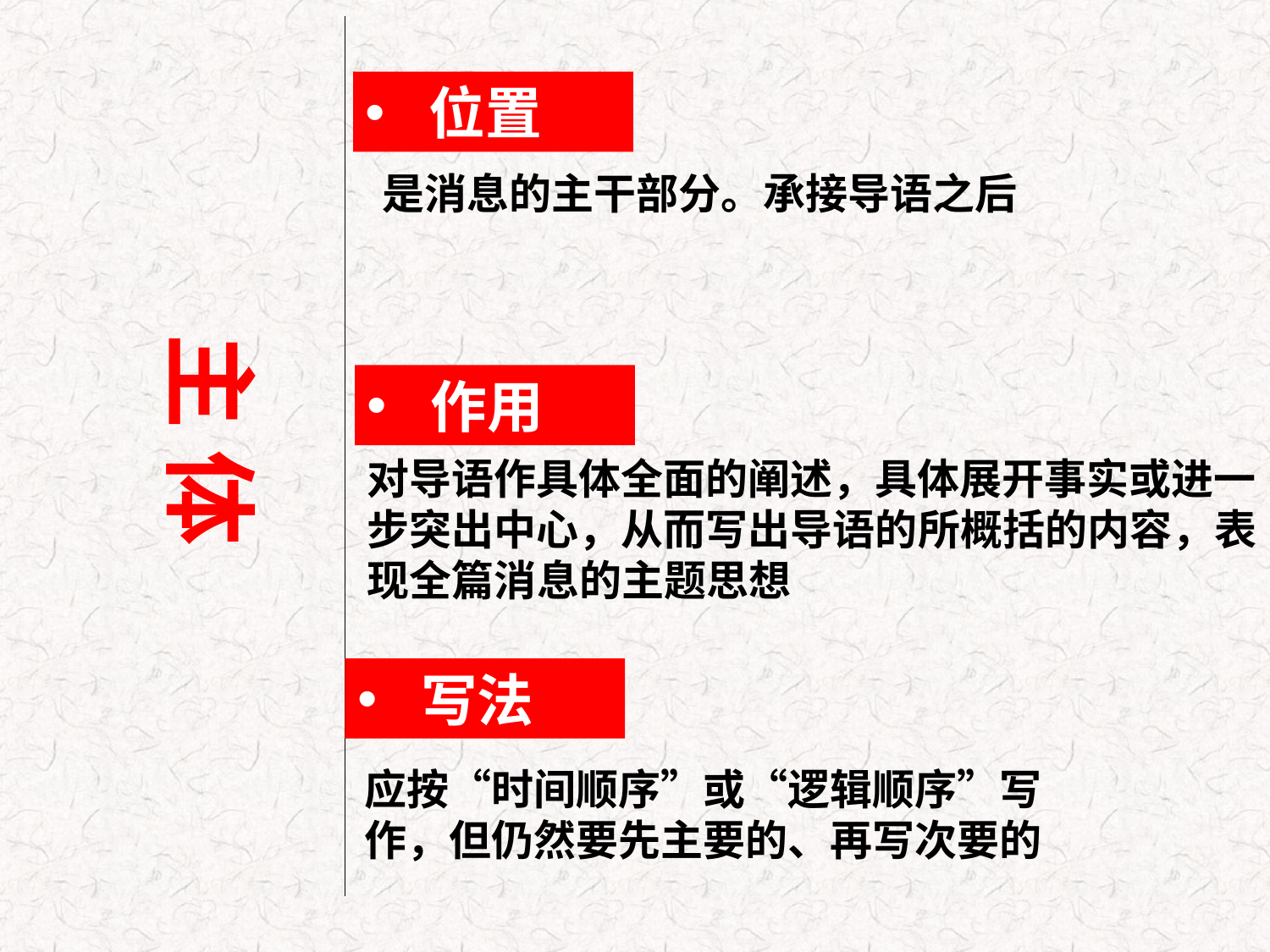

位置
是消息的主干部分。承接导语之后
主 体
作用
对导语作具体全面的阐述，具体展开事实或进一步突出中心，从而写出导语的所概括的内容，表现全篇消息的主题思想
写法
应按“时间顺序”或“逻辑顺序”写作，但仍然要先主要的、再写次要的